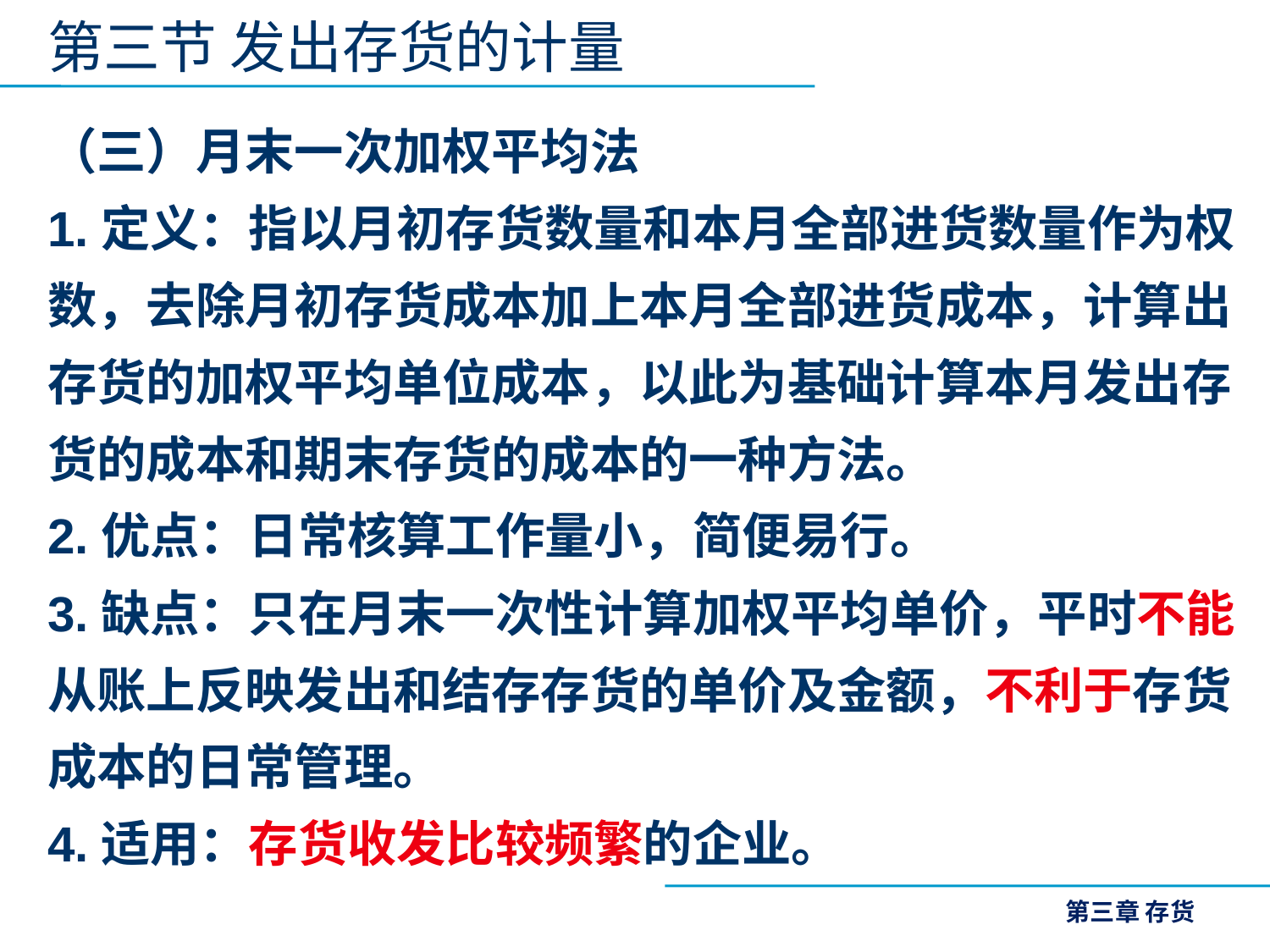

第三节 发出存货的计量
（三）月末一次加权平均法
1.定义：指以月初存货数量和本月全部进货数量作为权数，去除月初存货成本加上本月全部进货成本，计算出存货的加权平均单位成本，以此为基础计算本月发出存货的成本和期末存货的成本的一种方法。
2.优点：日常核算工作量小，简便易行。
3.缺点：只在月末一次性计算加权平均单价，平时不能从账上反映发出和结存存货的单价及金额，不利于存货成本的日常管理。
4.适用：存货收发比较频繁的企业。